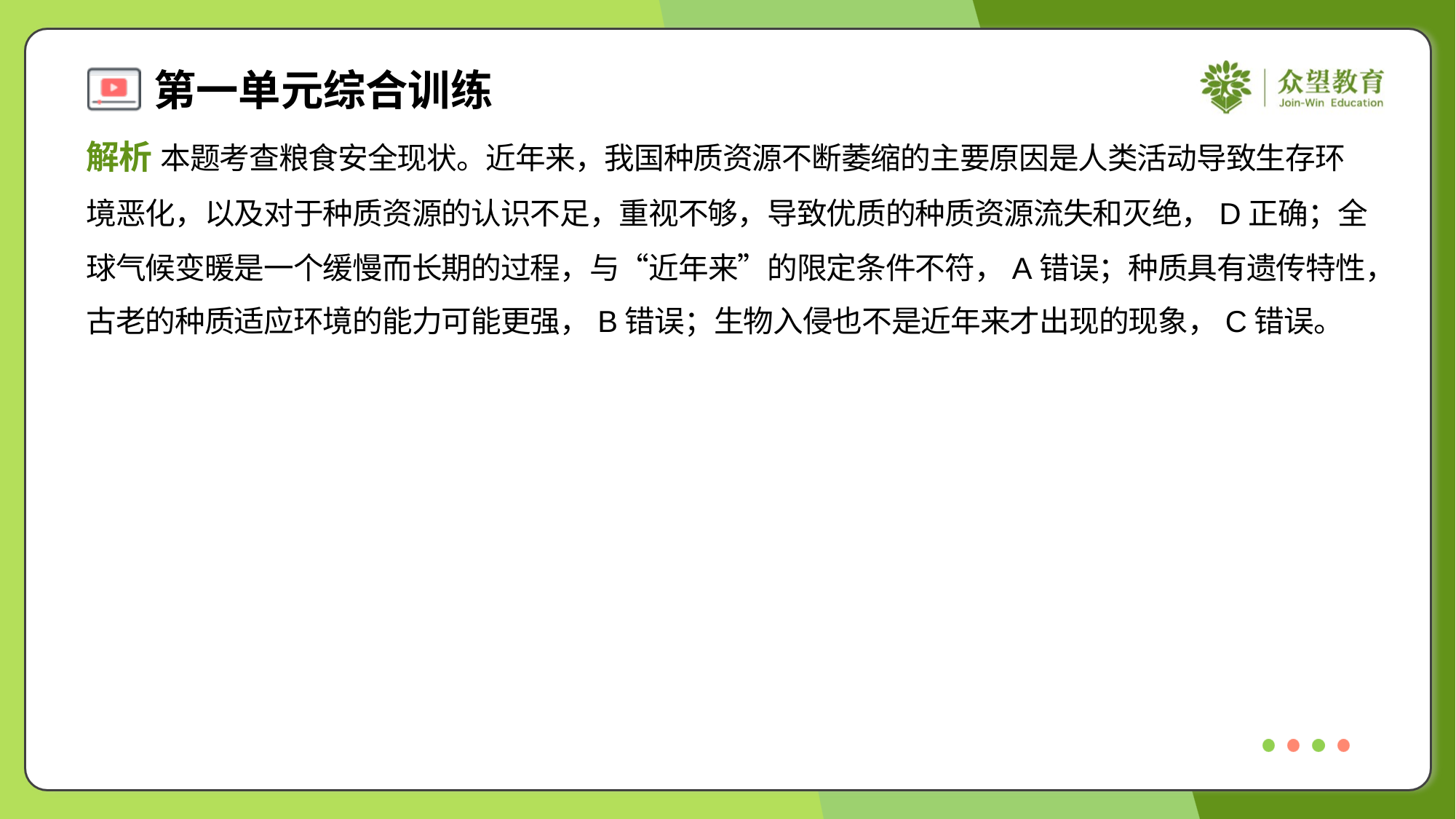

解析 本题考查粮食安全现状。近年来，我国种质资源不断萎缩的主要原因是人类活动导致生存环
境恶化，以及对于种质资源的认识不足，重视不够，导致优质的种质资源流失和灭绝，D正确；全
球气候变暖是一个缓慢而长期的过程，与“近年来”的限定条件不符，A错误；种质具有遗传特性，
古老的种质适应环境的能力可能更强，B错误；生物入侵也不是近年来才出现的现象，C错误。